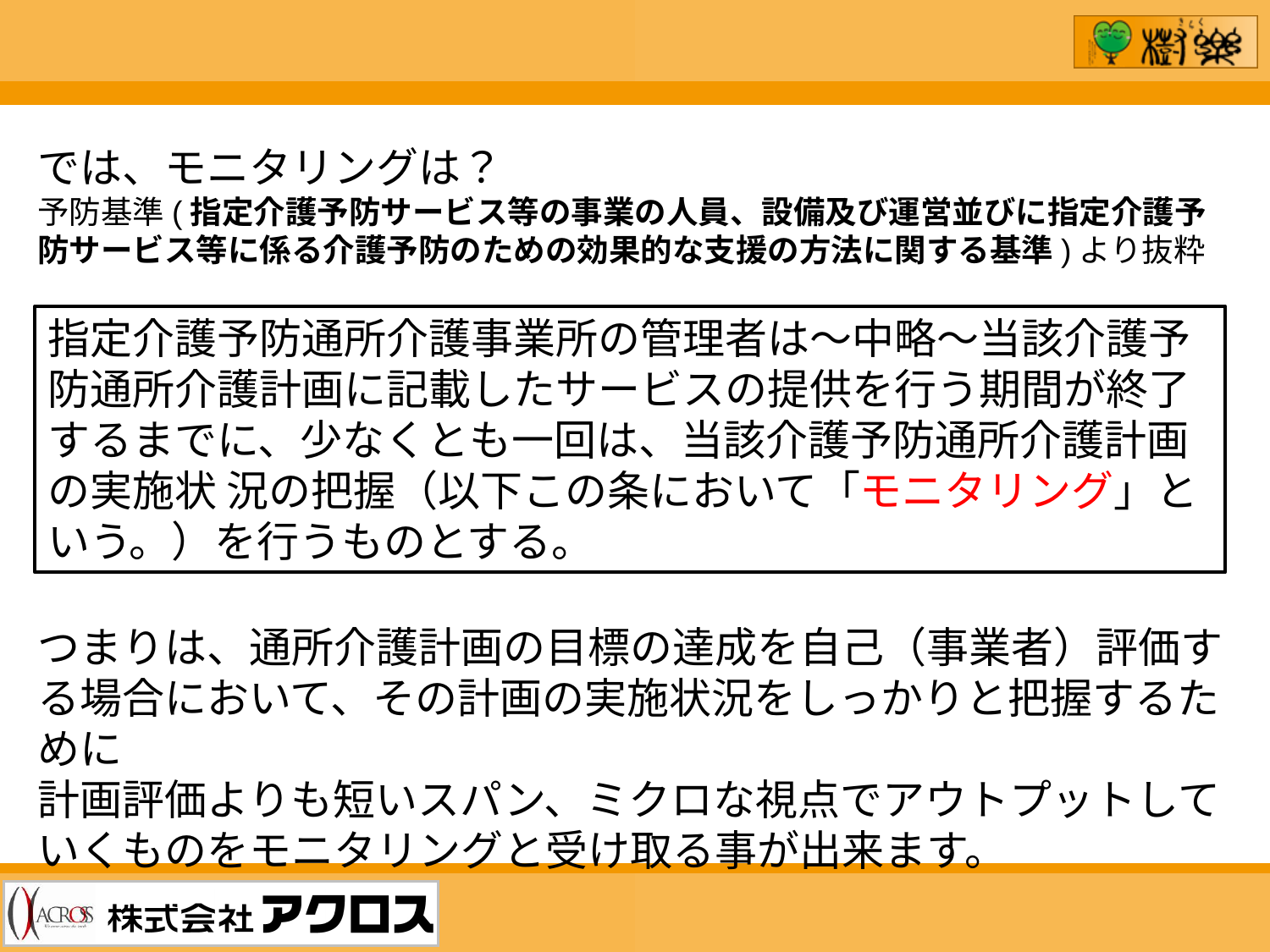

では、モニタリングは？
予防基準(指定介護予防サービス等の事業の人員、設備及び運営並びに指定介護予防サービス等に係る介護予防のための効果的な支援の方法に関する基準)より抜粋
指定介護予防通所介護事業所の管理者は～中略～当該介護予防通所介護計画に記載したサービスの提供を行う期間が終了するまでに、少なくとも一回は、当該介護予防通所介護計画の実施状 況の把握（以下この条において「モニタリング」という。）を行うものとする。
つまりは、通所介護計画の目標の達成を自己（事業者）評価する場合において、その計画の実施状況をしっかりと把握するために
計画評価よりも短いスパン、ミクロな視点でアウトプットしていくものをモニタリングと受け取る事が出来ます。